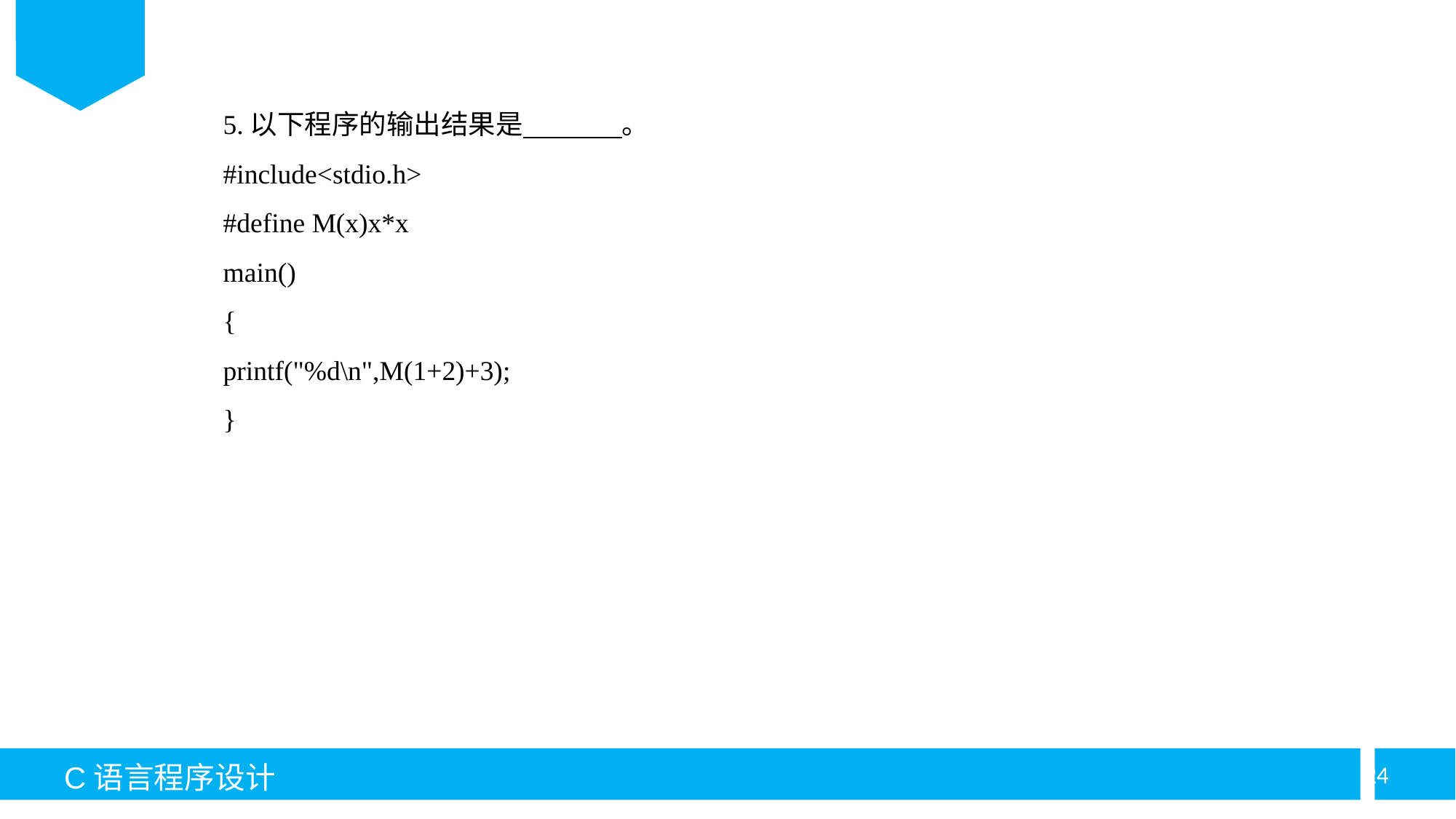

5.以下程序的输出结果是                。
#include<stdio.h>
#define M(x)x*x
main()
{
printf("%d\n",M(1+2)+3);
}